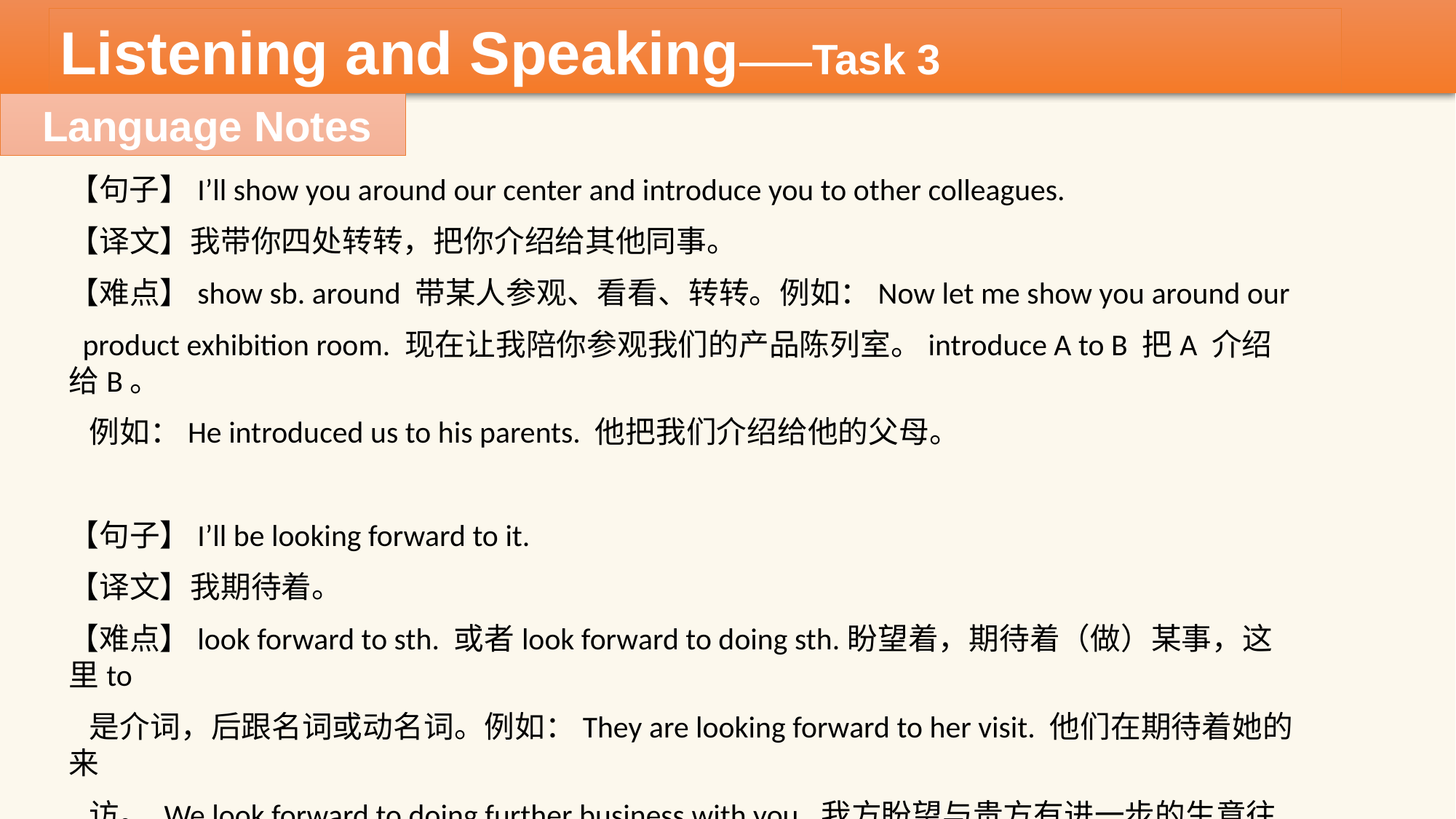

Listening and Speaking——Task 3
Language Notes
【句子】I’ll show you around our center and introduce you to other colleagues.
【译文】我带你四处转转，把你介绍给其他同事。
【难点】show sb. around 带某人参观、看看、转转。例如：Now let me show you around our
  product exhibition room. 现在让我陪你参观我们的产品陈列室。introduce A to B 把A 介绍给B。
  例如：He introduced us to his parents. 他把我们介绍给他的父母。

【句子】I’ll be looking forward to it.
【译文】我期待着。
【难点】look forward to sth. 或者look forward to doing sth.盼望着，期待着（做）某事，这里to
  是介词，后跟名词或动名词。例如：They are looking forward to her visit. 他们在期待着她的来
  访。 We look forward to doing further business with you. 我方盼望与贵方有进一步的生意往来。